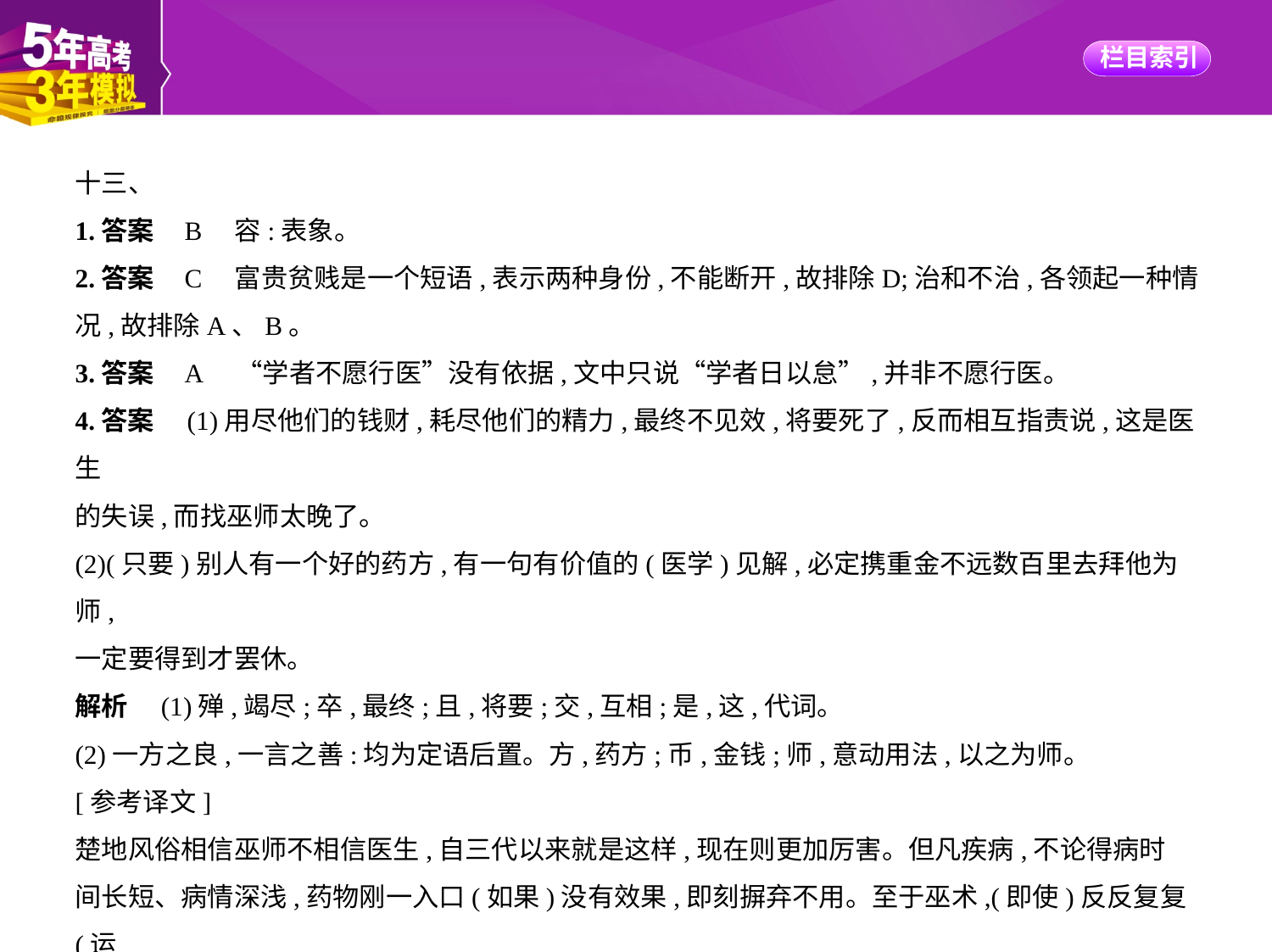

十三、
1.答案    B　容:表象。
2.答案    C　富贵贫贱是一个短语,表示两种身份,不能断开,故排除D;治和不治,各领起一种情
况,故排除A、B。
3.答案    A　“学者不愿行医”没有依据,文中只说“学者日以怠”,并非不愿行医。
4.答案　(1)用尽他们的钱财,耗尽他们的精力,最终不见效,将要死了,反而相互指责说,这是医生
的失误,而找巫师太晚了。
(2)(只要)别人有一个好的药方,有一句有价值的(医学)见解,必定携重金不远数百里去拜他为师,
一定要得到才罢休。
解析　(1)殚,竭尽;卒,最终;且,将要;交,互相;是,这,代词。
(2)一方之良,一言之善:均为定语后置。方,药方;币,金钱;师,意动用法,以之为师。
[参考译文]
楚地风俗相信巫师不相信医生,自三代以来就是这样,现在则更加厉害。但凡疾病,不论得病时
间长短、病情深浅,药物刚一入口(如果)没有效果,即刻摒弃不用。至于巫术,(即使)反反复复(运
用)十几次都没有效果,也不会后悔,还把过错揽到自己身上,深深地责备自己,用尽他们的钱财,